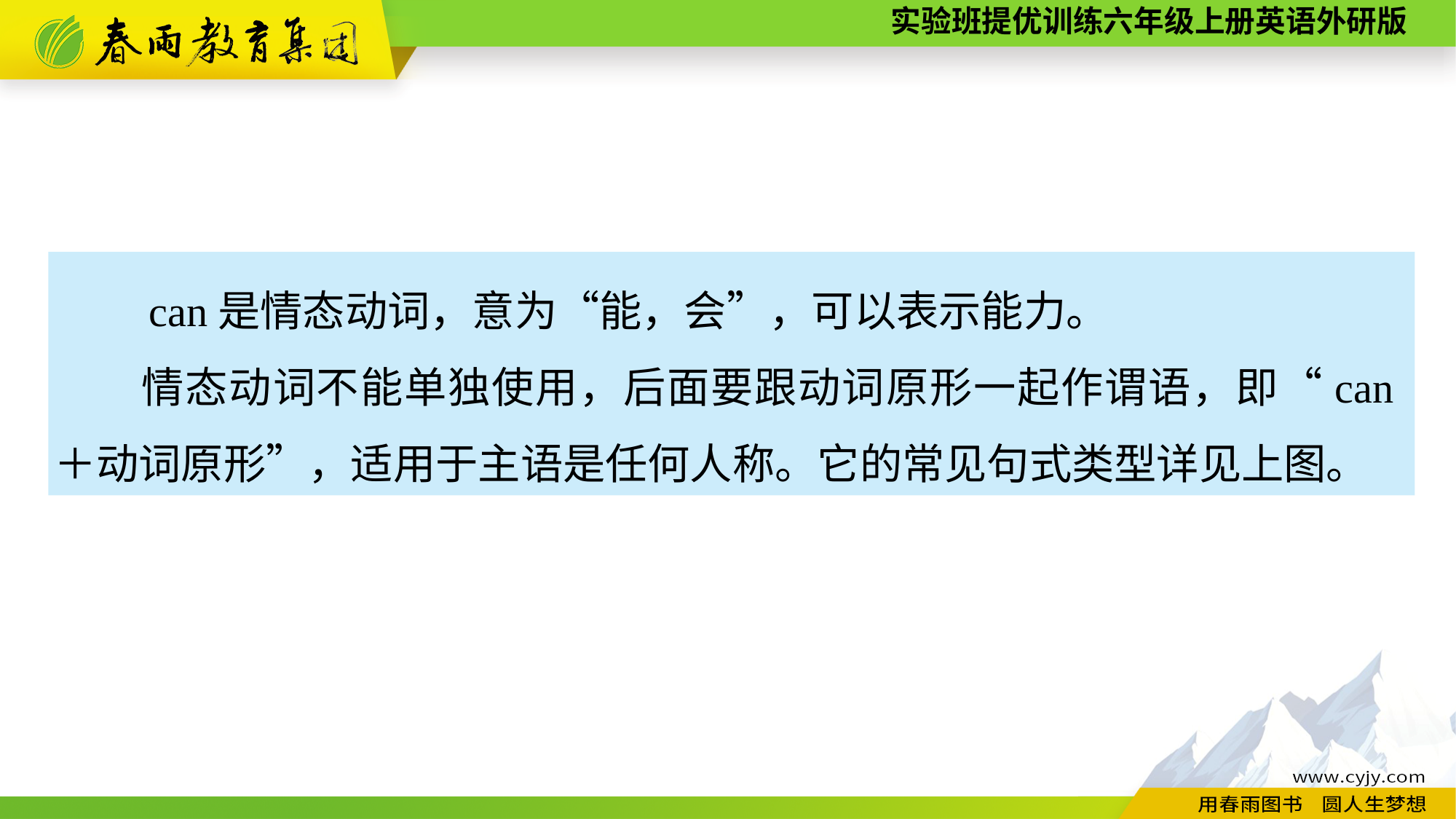

can是情态动词，意为“能，会”，可以表示能力。
　　情态动词不能单独使用，后面要跟动词原形一起作谓语，即“can＋动词原形”，适用于主语是任何人称。它的常见句式类型详见上图。